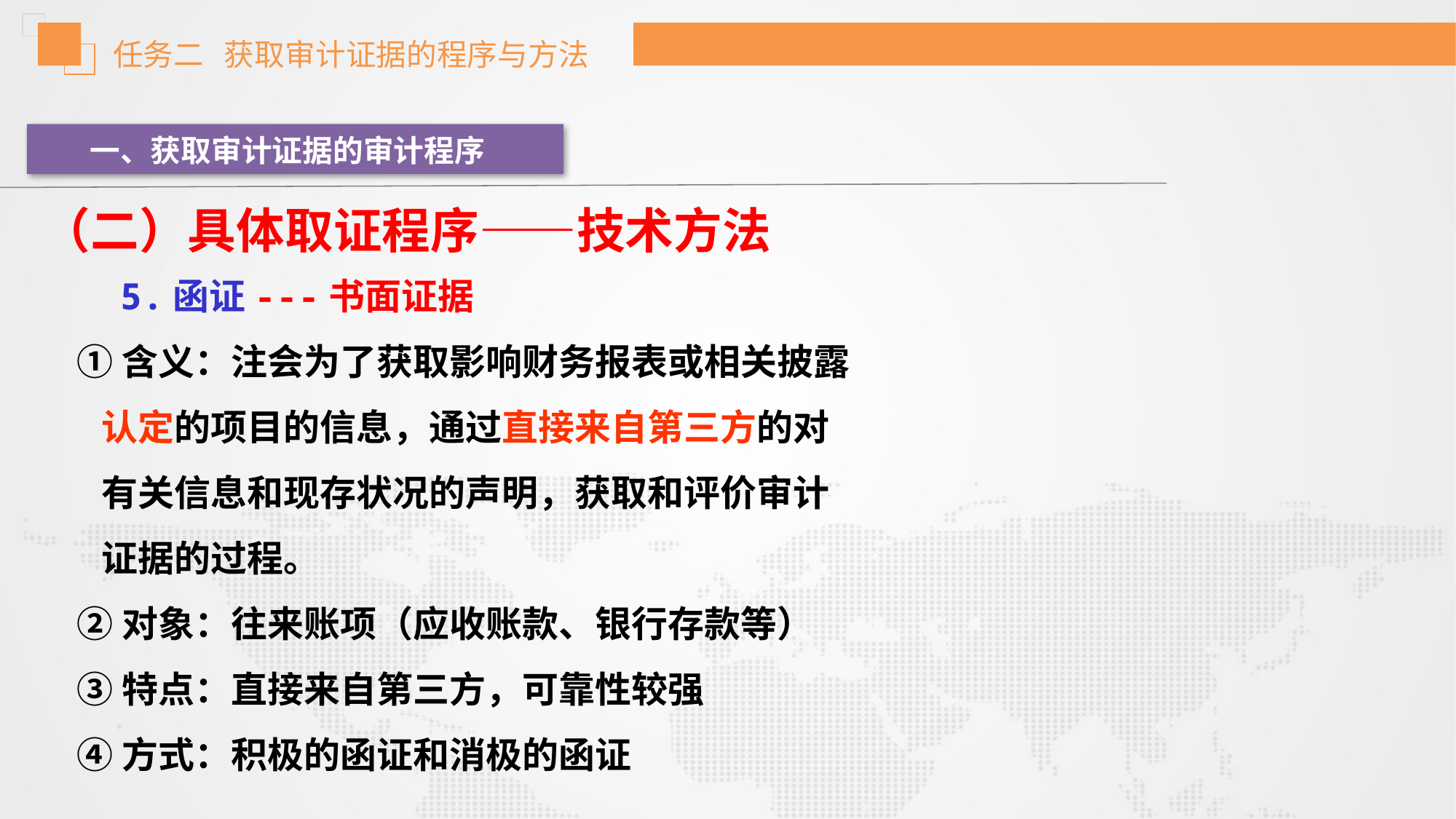

任务二   获取审计证据的程序与方法

一、获取审计证据的审计程序

（二）具体取证程序——技术方法
  5.函证---书面证据
①含义：注会为了获取影响财务报表或相关披露
  认定的项目的信息，通过直接来自第三方的对
  有关信息和现存状况的声明，获取和评价审计
  证据的过程。
②对象：往来账项（应收账款、银行存款等）
③特点：直接来自第三方，可靠性较强
④方式：积极的函证和消极的函证